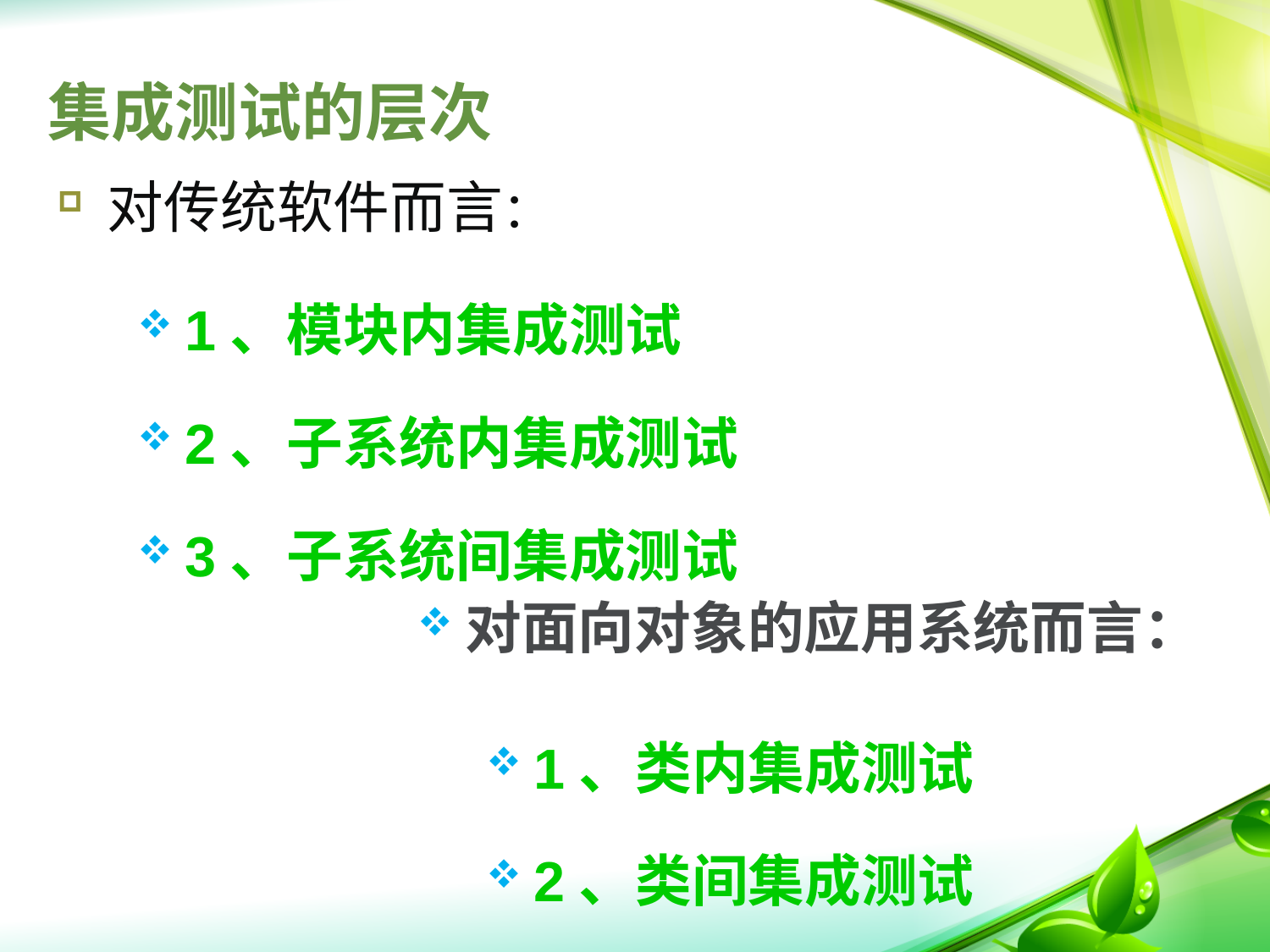

# 集成测试的层次
对传统软件而言：
1、模块内集成测试
2、子系统内集成测试
3、子系统间集成测试
对面向对象的应用系统而言：
1、类内集成测试
2、类间集成测试